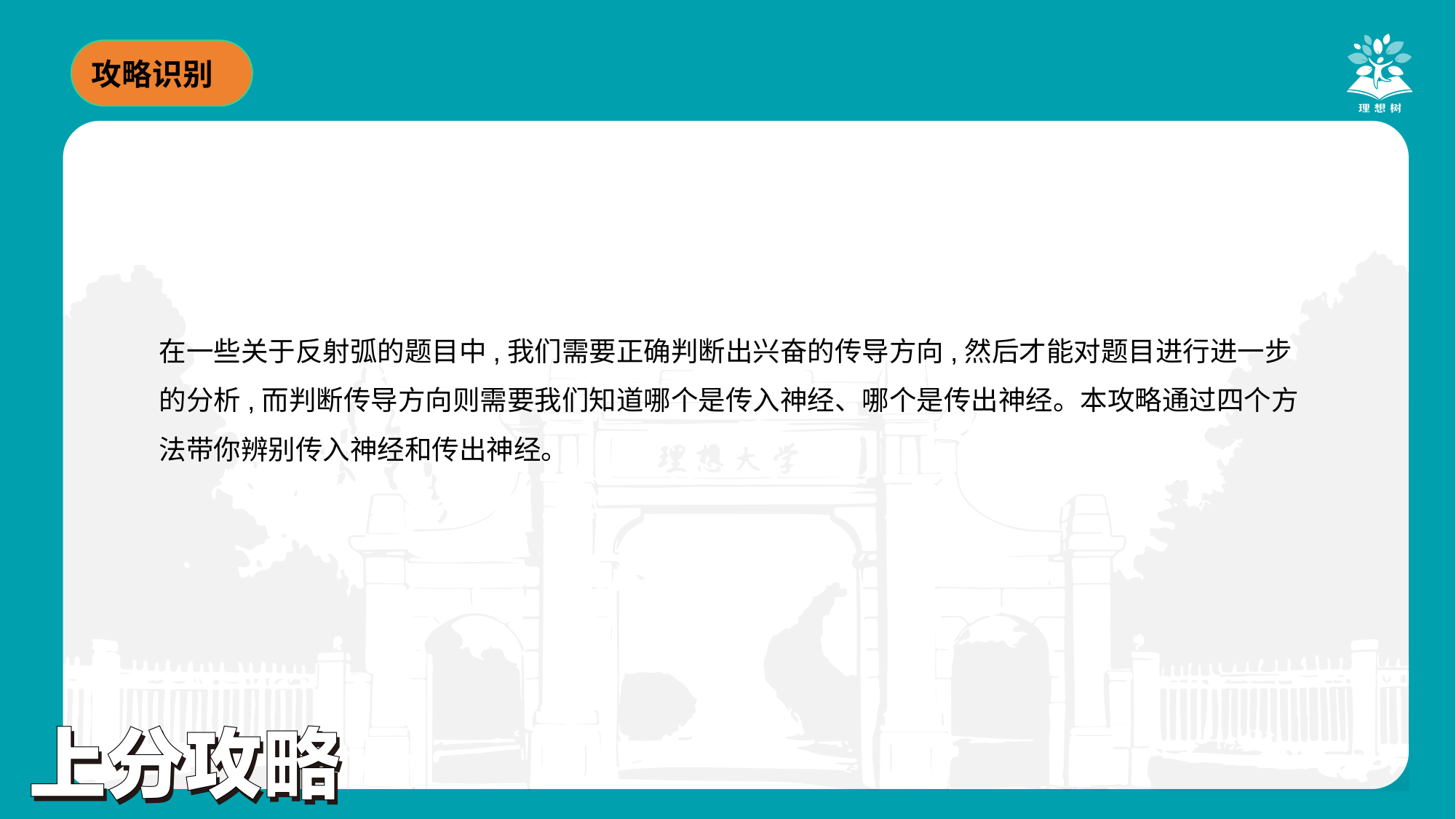

攻略识别
在一些关于反射弧的题目中,我们需要正确判断出兴奋的传导方向,然后才能对题目进行进一步的分析,而判断传导方向则需要我们知道哪个是传入神经、哪个是传出神经。本攻略通过四个方法带你辨别传入神经和传出神经。